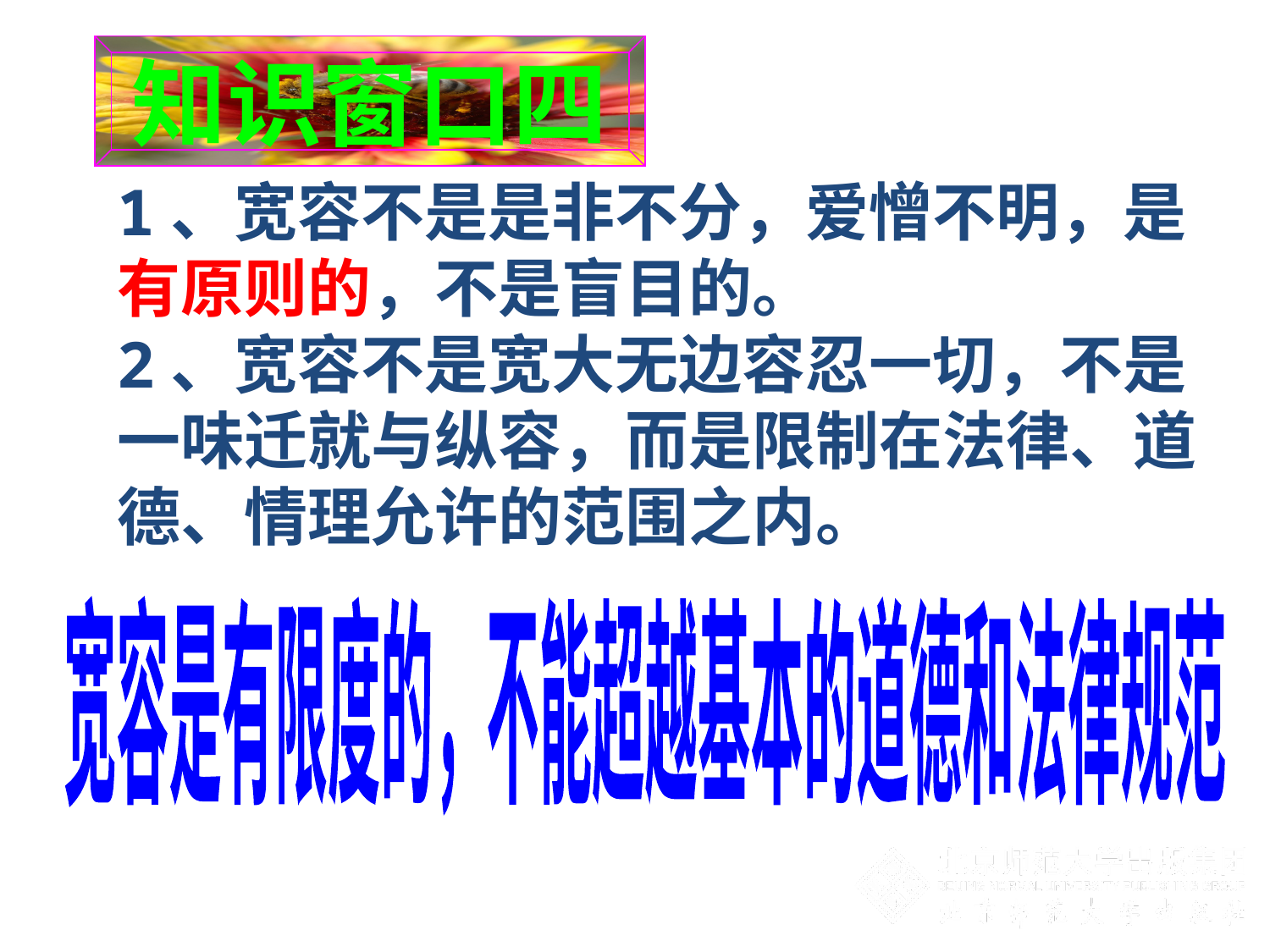

知识窗口四
1、宽容不是是非不分，爱憎不明，是有原则的，不是盲目的。
2、宽容不是宽大无边容忍一切，不是一味迁就与纵容，而是限制在法律、道德、情理允许的范围之内。

宽容是有限度的，不能超越基本的道德和法律规范